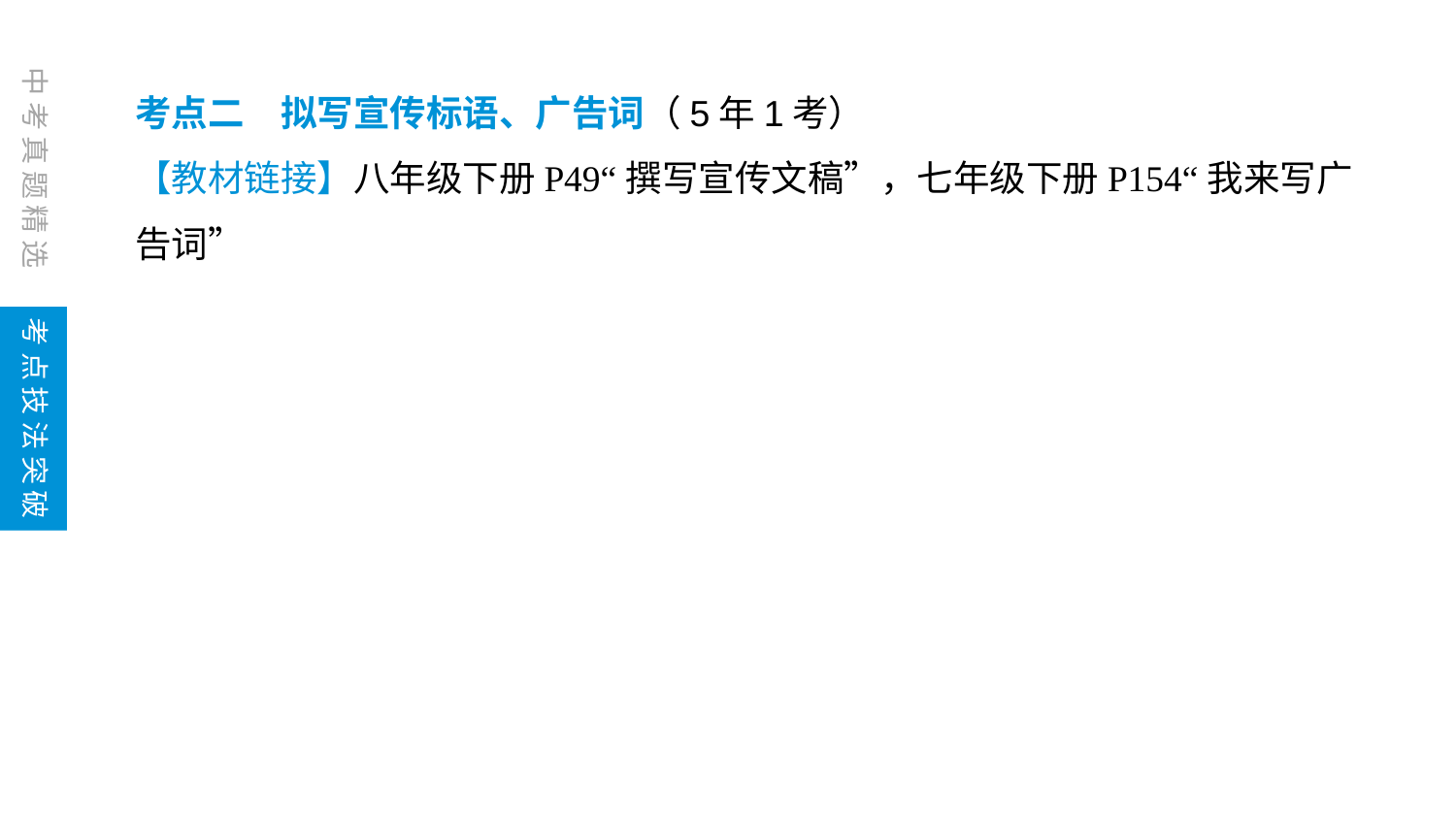

考点二　拟写宣传标语、广告词（5年1考）
【教材链接】八年级下册P49“撰写宣传文稿”，七年级下册P154“我来写广告词”